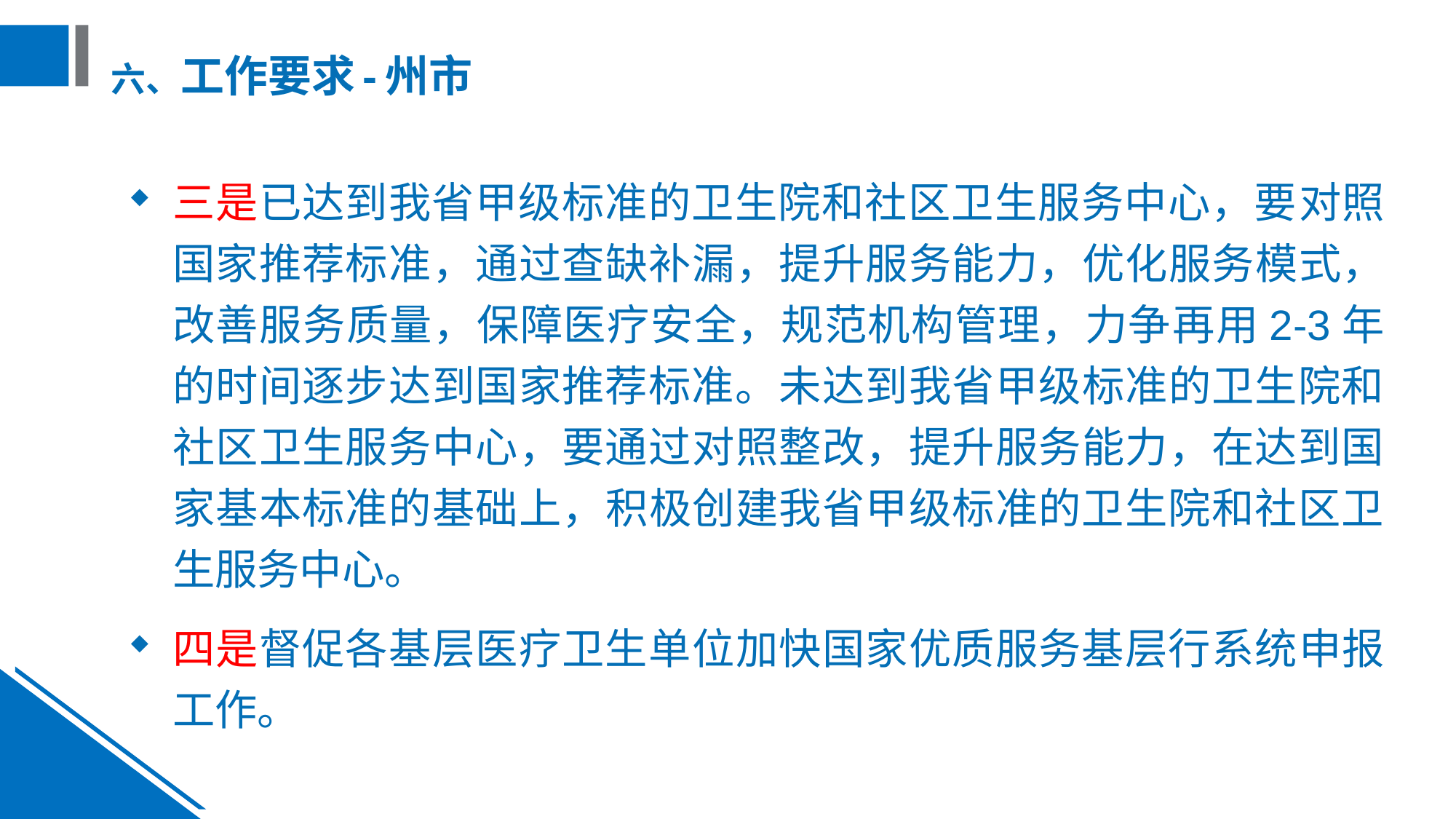

# 六、工作要求-州市
三是已达到我省甲级标准的卫生院和社区卫生服务中心，要对照国家推荐标准，通过查缺补漏，提升服务能力，优化服务模式，改善服务质量，保障医疗安全，规范机构管理，力争再用2-3年的时间逐步达到国家推荐标准。未达到我省甲级标准的卫生院和社区卫生服务中心，要通过对照整改，提升服务能力，在达到国家基本标准的基础上，积极创建我省甲级标准的卫生院和社区卫生服务中心。
四是督促各基层医疗卫生单位加快国家优质服务基层行系统申报工作。